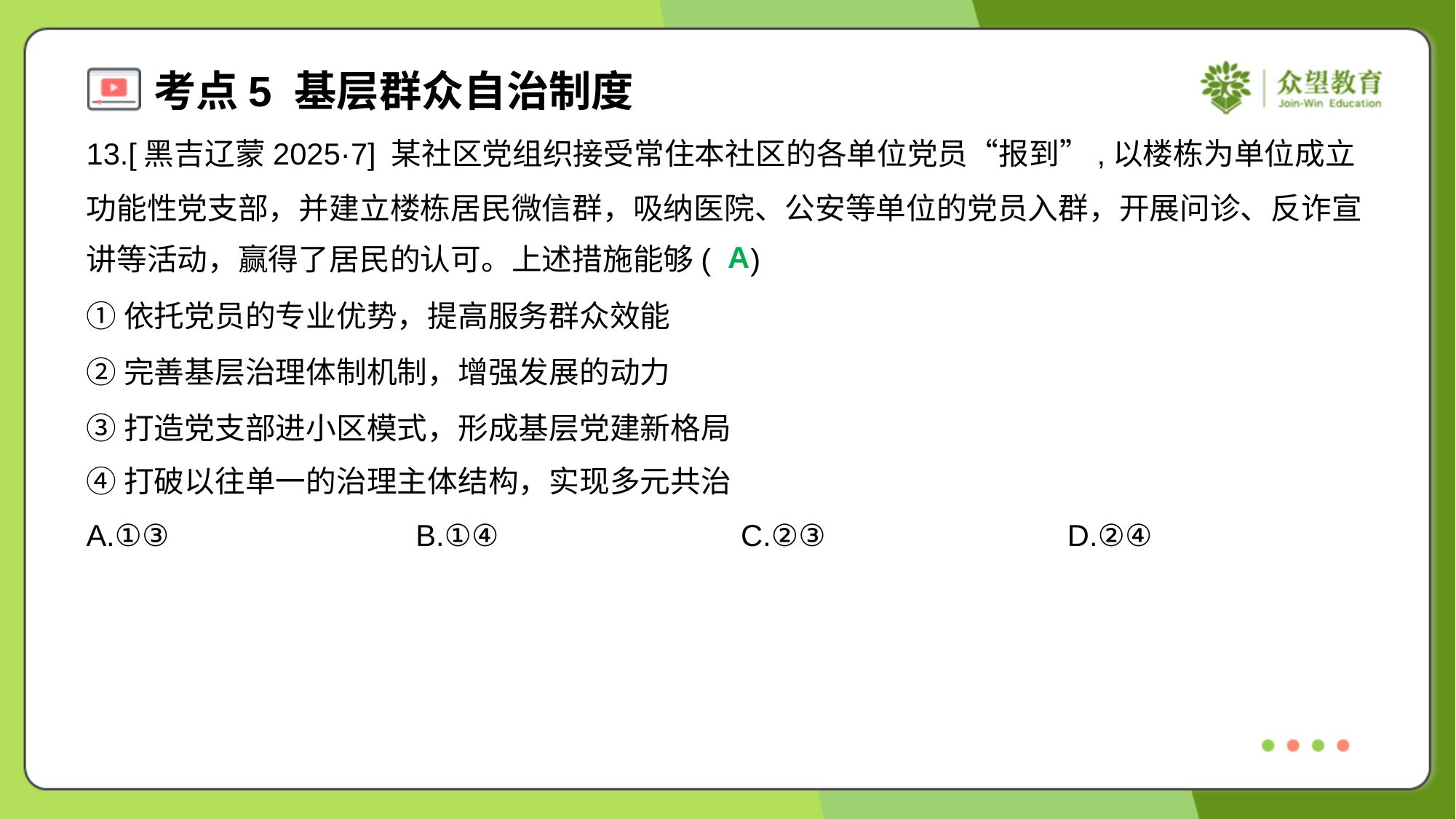

13.[黑吉辽蒙2025·7] 某社区党组织接受常住本社区的各单位党员“报到”,以楼栋为单位成立
功能性党支部，并建立楼栋居民微信群，吸纳医院、公安等单位的党员入群，开展问诊、反诈宣
讲等活动，赢得了居民的认可。上述措施能够(     )
A
①依托党员的专业优势，提高服务群众效能
②完善基层治理体制机制，增强发展的动力
③打造党支部进小区模式，形成基层党建新格局
④打破以往单一的治理主体结构，实现多元共治
A.①③	B.①④	C.②③	D.②④